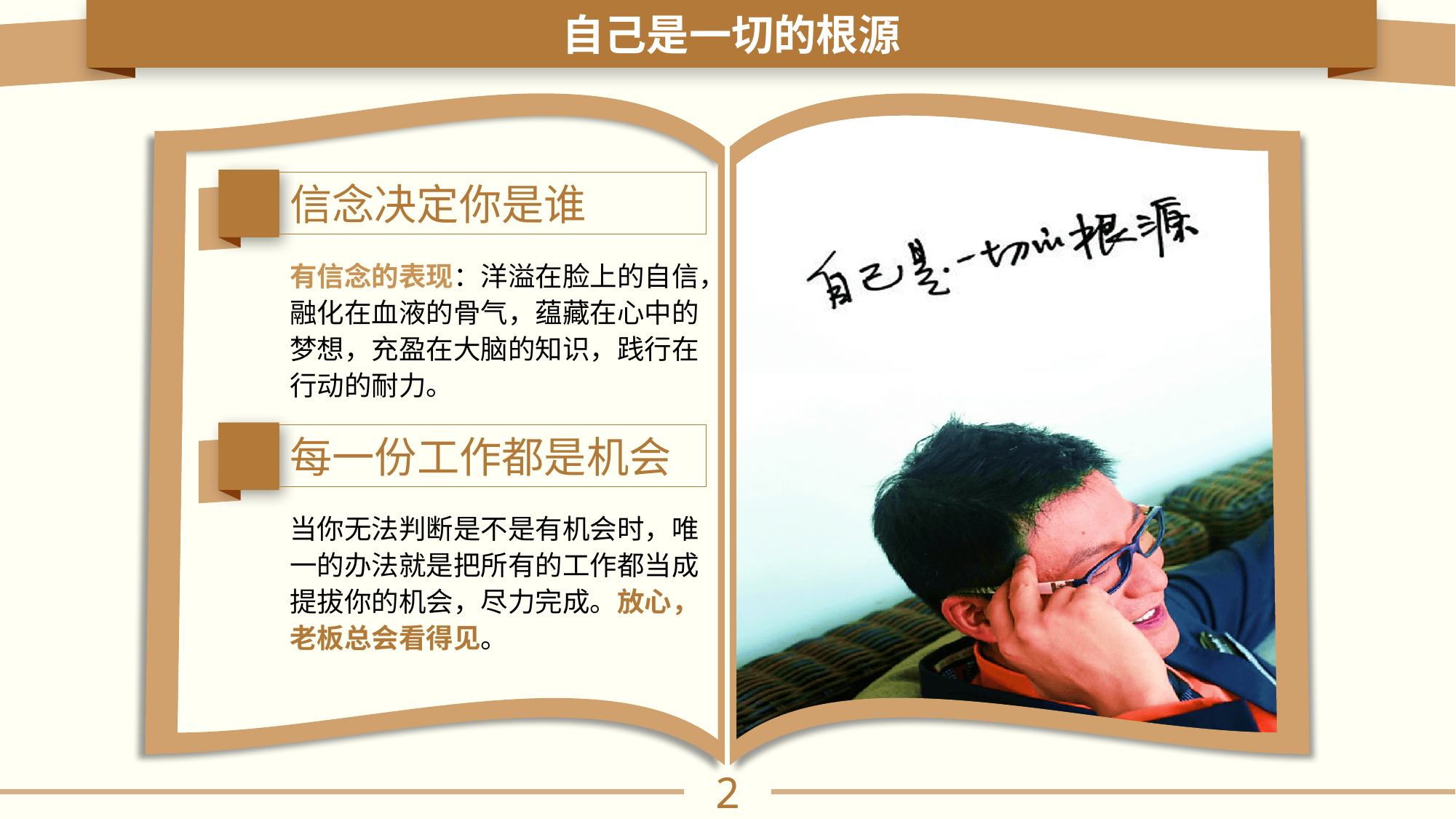

自己是一切的根源

信念决定你是谁
有信念的表现：洋溢在脸上的自信，融化在血液的骨气，蕴藏在心中的梦想，充盈在大脑的知识，践行在行动的耐力。

每一份工作都是机会
当你无法判断是不是有机会时，唯一的办法就是把所有的工作都当成提拔你的机会，尽力完成。放心，老板总会看得见。
2